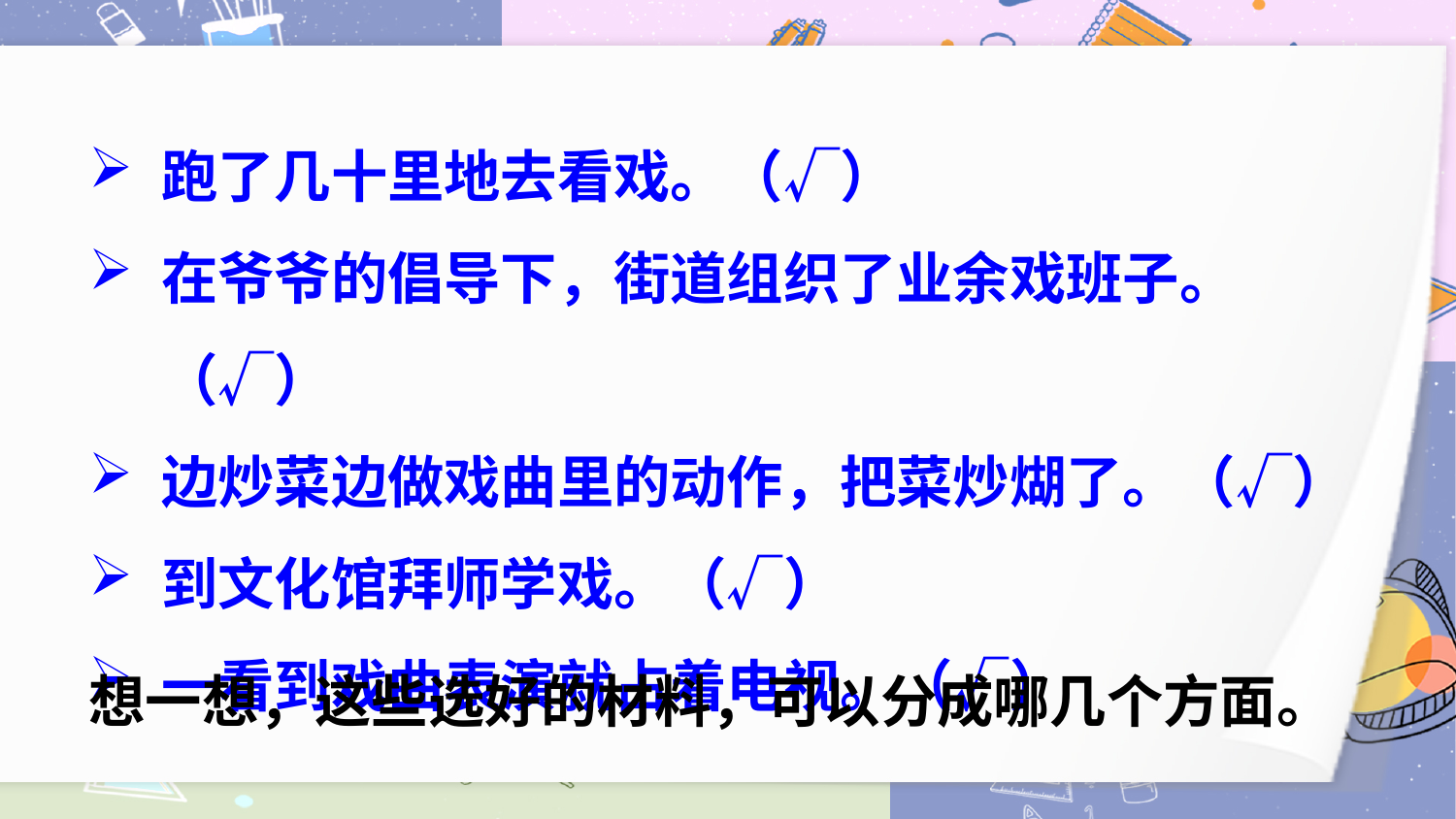

跑了几十里地去看戏。（√）
在爷爷的倡导下，街道组织了业余戏班子。（√）
边炒菜边做戏曲里的动作，把菜炒煳了。（√）
到文化馆拜师学戏。（√）
一看到戏曲表演就占着电视。（√）
想一想，这些选好的材料，可以分成哪几个方面。